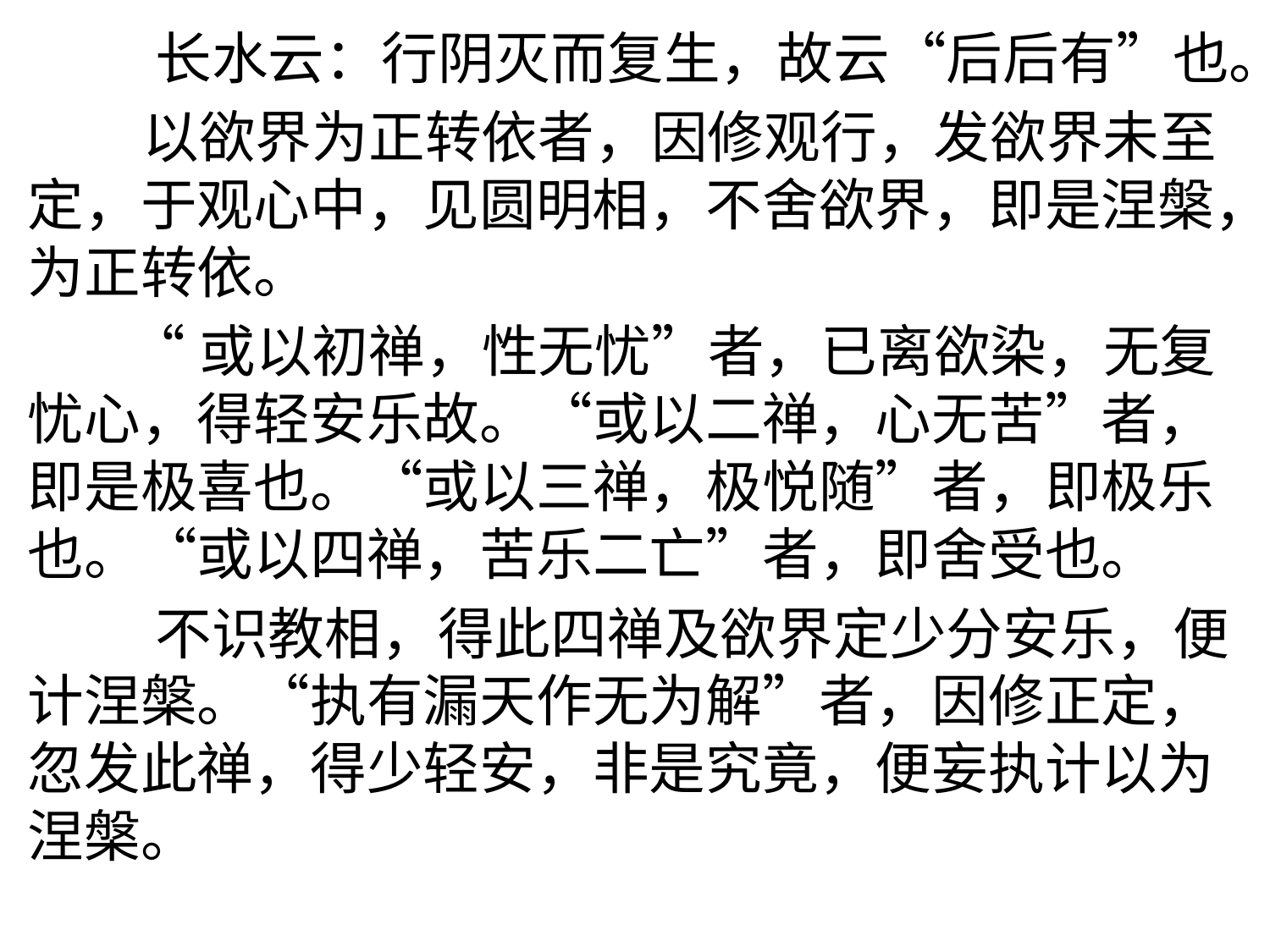

长水云：行阴灭而复生，故云“后后有”也。
        以欲界为正转依者，因修观行，发欲界未至定，于观心中，见圆明相，不舍欲界，即是涅槃，为正转依。
        “或以初禅，性无忧”者，已离欲染，无复忧心，得轻安乐故。“或以二禅，心无苦”者，即是极喜也。“或以三禅，极悦随”者，即极乐也。“或以四禅，苦乐二亡”者，即舍受也。
         不识教相，得此四禅及欲界定少分安乐，便计涅槃。“执有漏天作无为解”者，因修正定，忽发此禅，得少轻安，非是究竟，便妄执计以为涅槃。